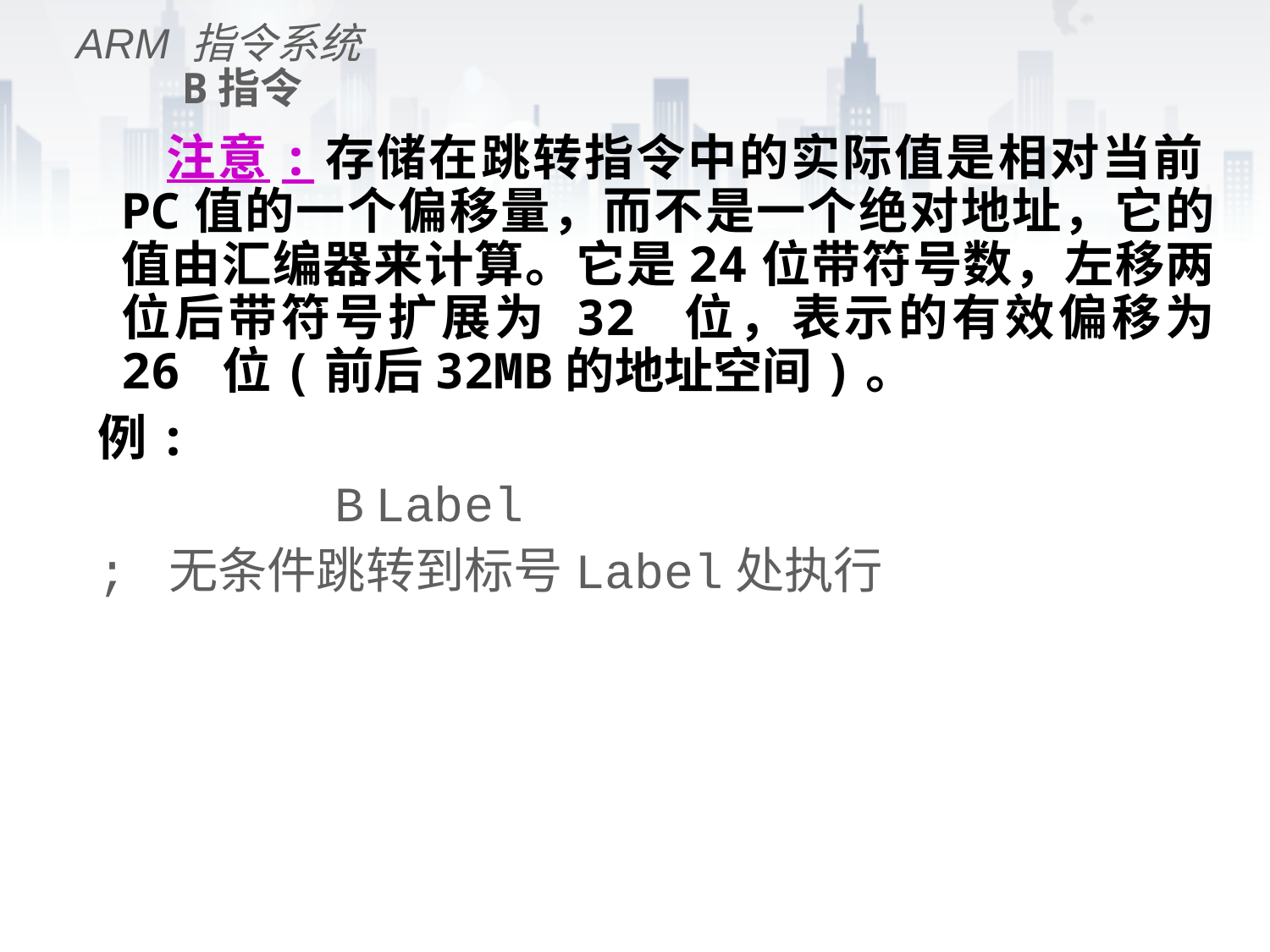

ARM 指令系统
# B指令
    注意:存储在跳转指令中的实际值是相对当前PC值的一个偏移量，而不是一个绝对地址，它的值由汇编器来计算。它是24位带符号数，左移两位后带符号扩展为 32 位，表示的有效偏移为 26 位(前后32MB的地址空间)。
例:
        B	Label
; 无条件跳转到标号Label处执行